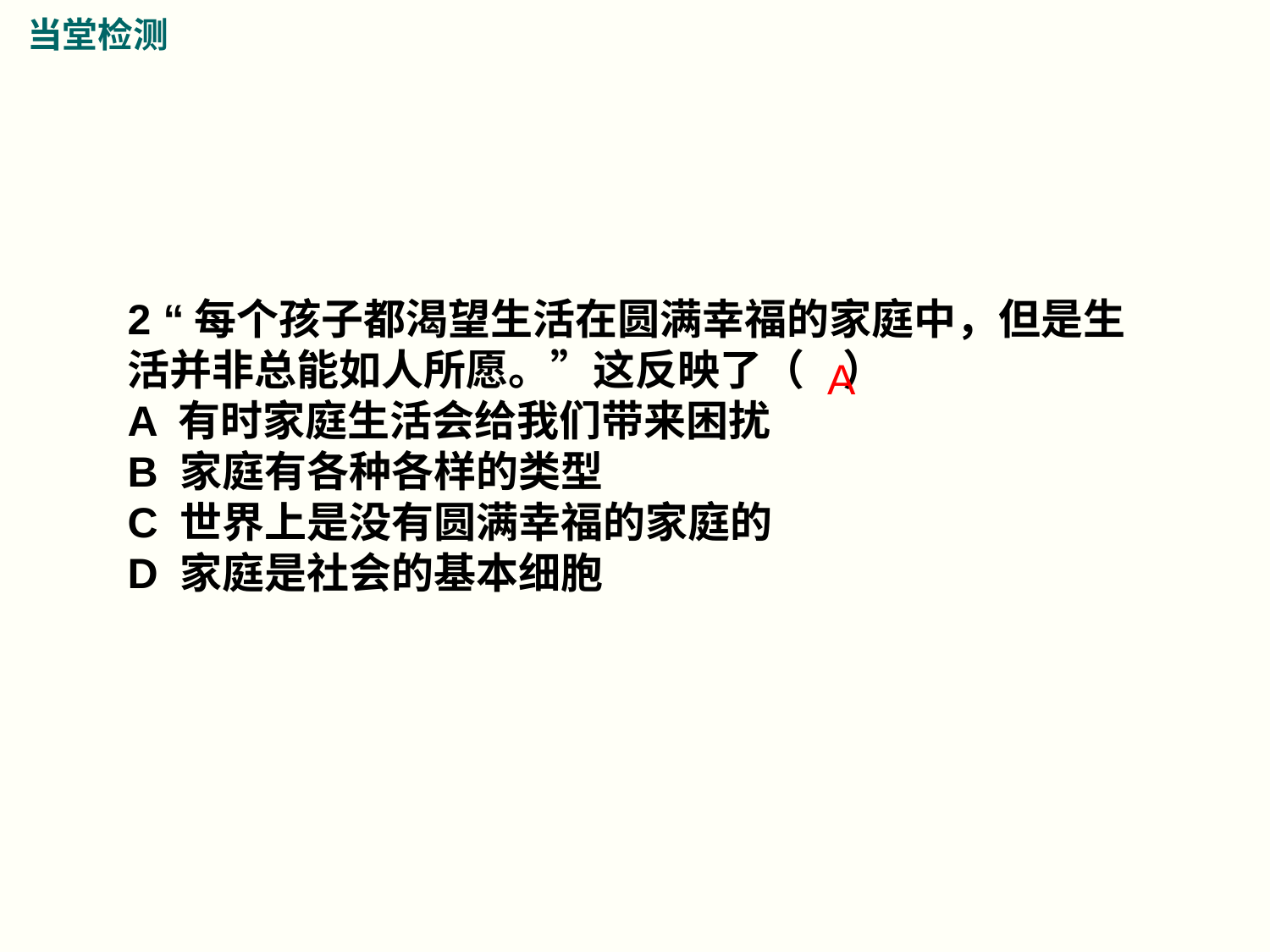

当堂检测
2 “每个孩子都渴望生活在圆满幸福的家庭中，但是生活并非总能如人所愿。”这反映了（    ）
A 有时家庭生活会给我们带来困扰
B 家庭有各种各样的类型
C 世界上是没有圆满幸福的家庭的
D 家庭是社会的基本细胞
A